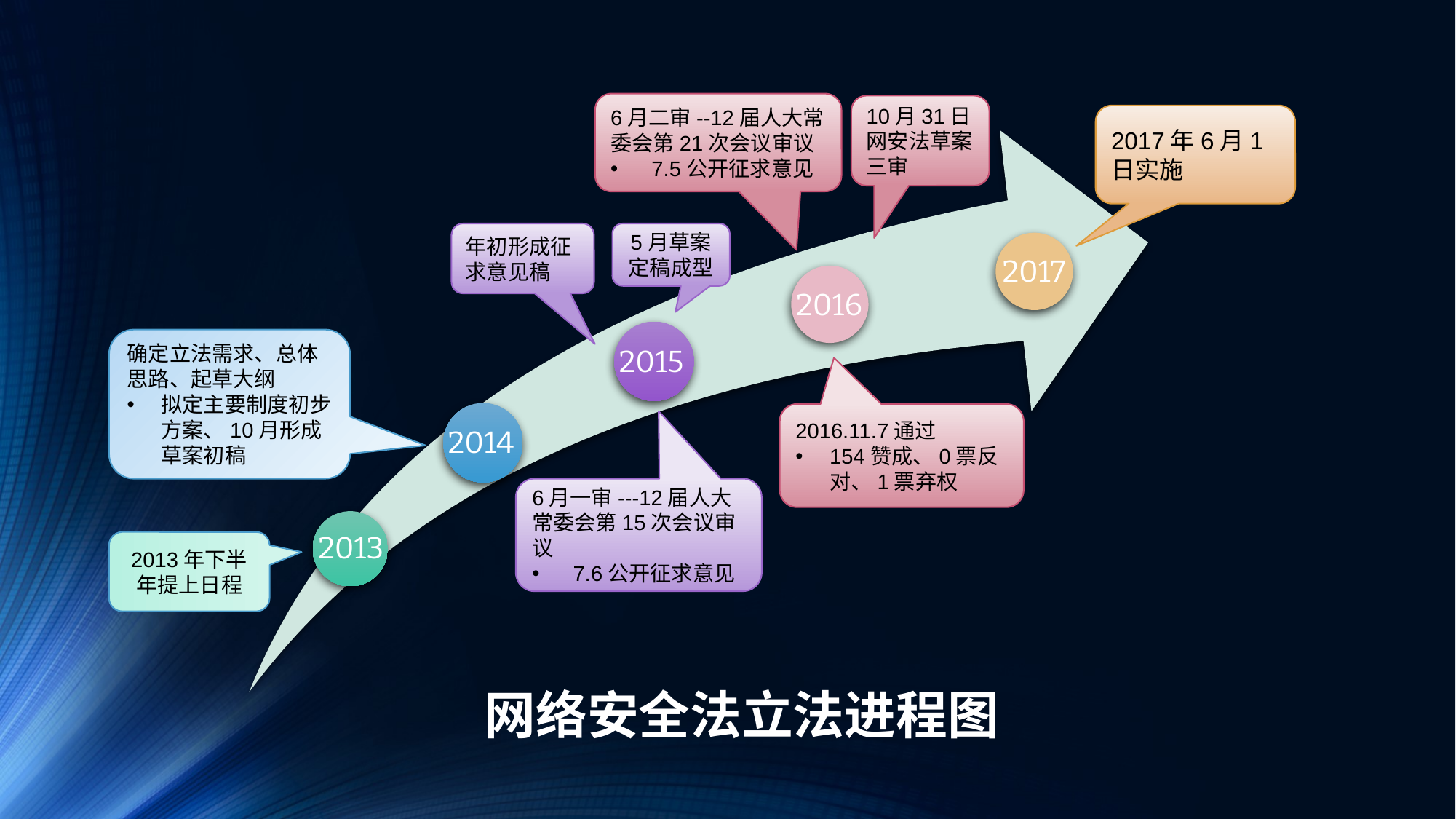

6月二审--12届人大常委会第21次会议审议
7.5公开征求意见
10月31日
网安法草案三审
2016.11.7通过
154赞成、0票反对、1票弃权
2017年6月1日实施
2013
2014
2015
2016
2017
年初形成征求意见稿
5月草案定稿成型
6月一审---12届人大常委会第15次会议审议
7.6公开征求意见
确定立法需求、总体思路、起草大纲
拟定主要制度初步方案、10月形成草案初稿
2013年下半年提上日程
# 网络安全法立法进程图